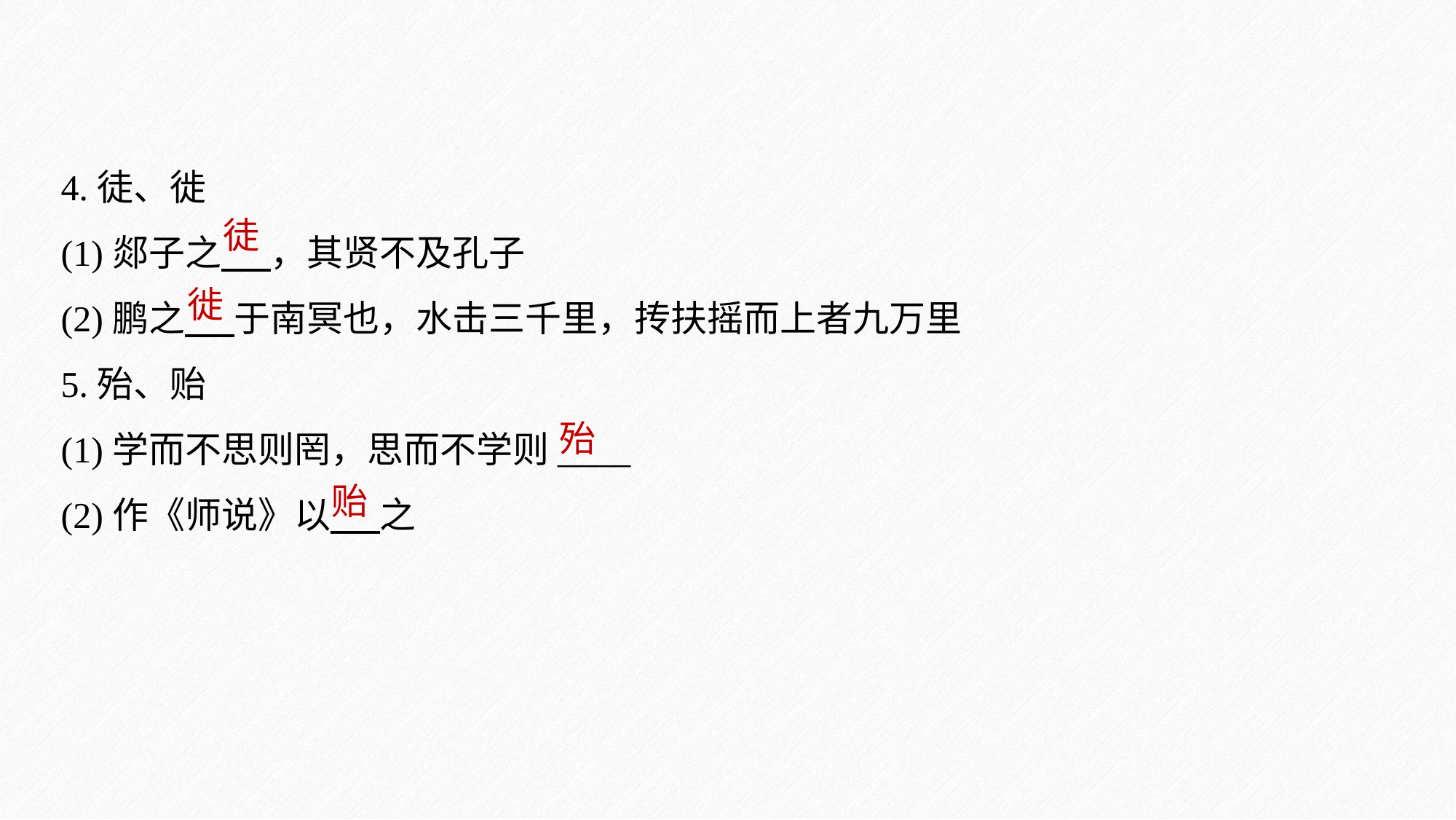

4.徒、徙
(1)郯子之      ，其贤不及孔子
(2)鹏之      于南冥也，水击三千里，抟扶摇而上者九万里
5.殆、贻
(1)学而不思则罔，思而不学则____
(2)作《师说》以      之
徒
徙
殆
贻